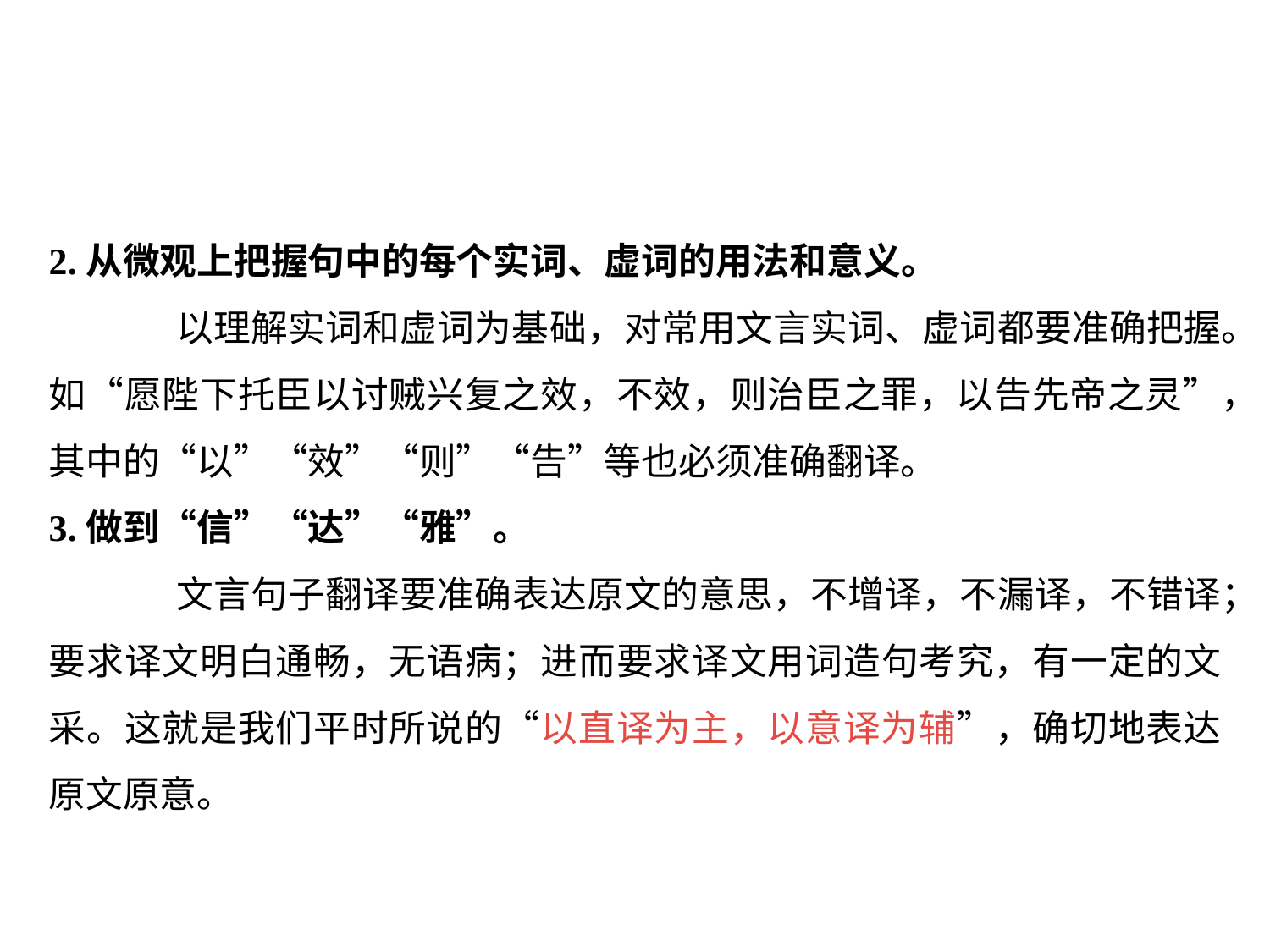

2.从微观上把握句中的每个实词、虚词的用法和意义。
	以理解实词和虚词为基础，对常用文言实词、虚词都要准确把握。如“愿陛下托臣以讨贼兴复之效，不效，则治臣之罪，以告先帝之灵”，其中的“以”“效”“则”“告”等也必须准确翻译。
3.做到“信”“达”“雅”。
	文言句子翻译要准确表达原文的意思，不增译，不漏译，不错译；要求译文明白通畅，无语病；进而要求译文用词造句考究，有一定的文采。这就是我们平时所说的“以直译为主，以意译为辅”，确切地表达原文原意。